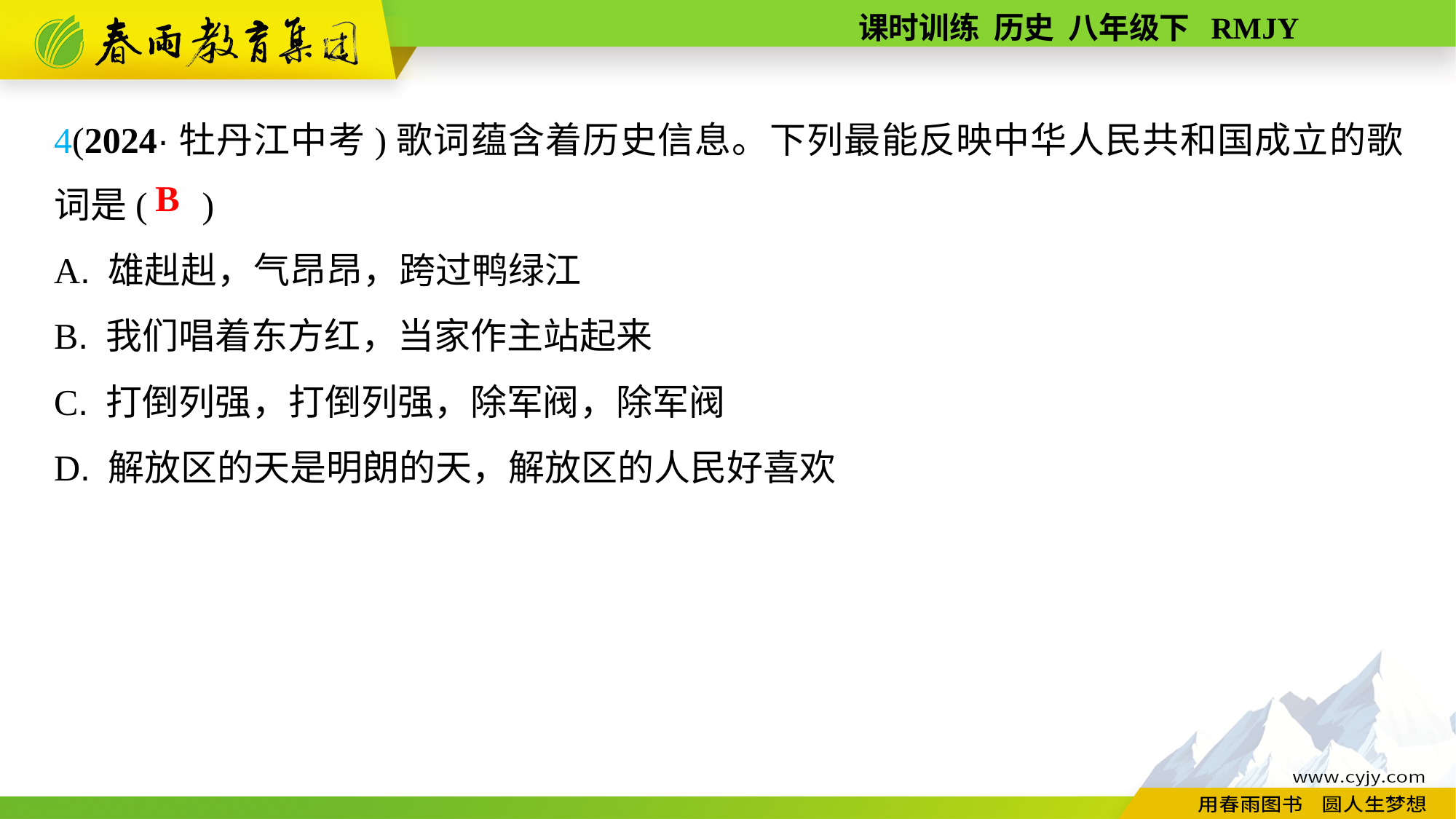

4(2024·牡丹江中考)歌词蕴含着历史信息。下列最能反映中华人民共和国成立的歌词是(      )
A. 雄赳赳，气昂昂，跨过鸭绿江
B. 我们唱着东方红，当家作主站起来
C. 打倒列强，打倒列强，除军阀，除军阀
D. 解放区的天是明朗的天，解放区的人民好喜欢
B